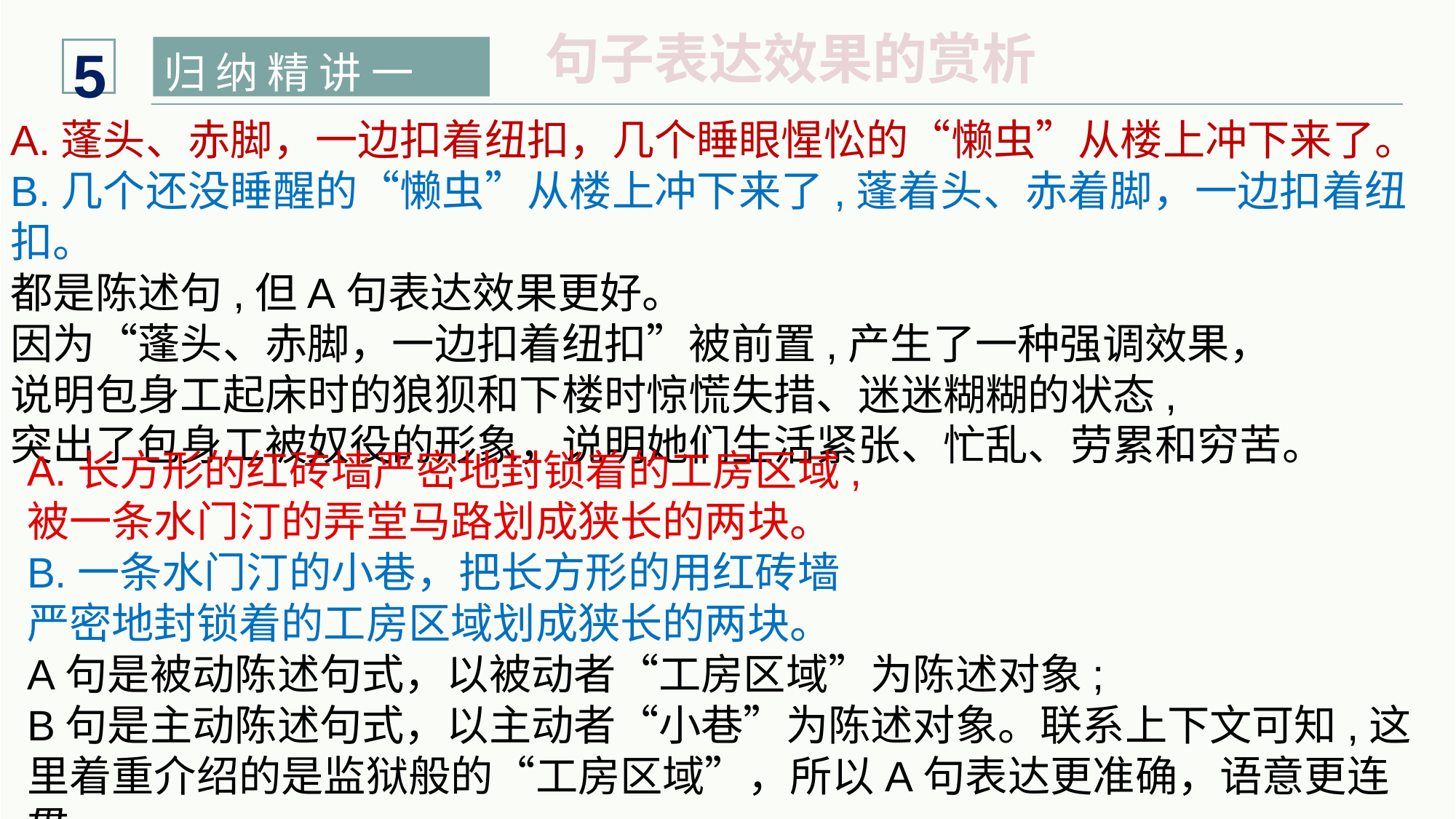

5
句子表达效果的赏析
归 纳 精 讲 一

A.蓬头、赤脚，一边扣着纽扣，几个睡眼惺忪的“懒虫”从楼上冲下来了。
B.几个还没睡醒的“懒虫”从楼上冲下来了,蓬着头、赤着脚，一边扣着纽扣。
都是陈述句,但A句表达效果更好。
因为“蓬头、赤脚，一边扣着纽扣”被前置,产生了一种强调效果，
说明包身工起床时的狼狈和下楼时惊慌失措、迷迷糊糊的状态,
突出了包身工被奴役的形象，说明她们生活紧张、忙乱、劳累和穷苦。
A.长方形的红砖墙严密地封锁着的工房区域,
被一条水门汀的弄堂马路划成狭长的两块。
B.一条水门汀的小巷，把长方形的用红砖墙
严密地封锁着的工房区域划成狭长的两块。
A句是被动陈述句式，以被动者“工房区域”为陈述对象;
B句是主动陈述句式，以主动者“小巷”为陈述对象。联系上下文可知,这里着重介绍的是监狱般的“工房区域”，所以A句表达更准确，语意更连贯。